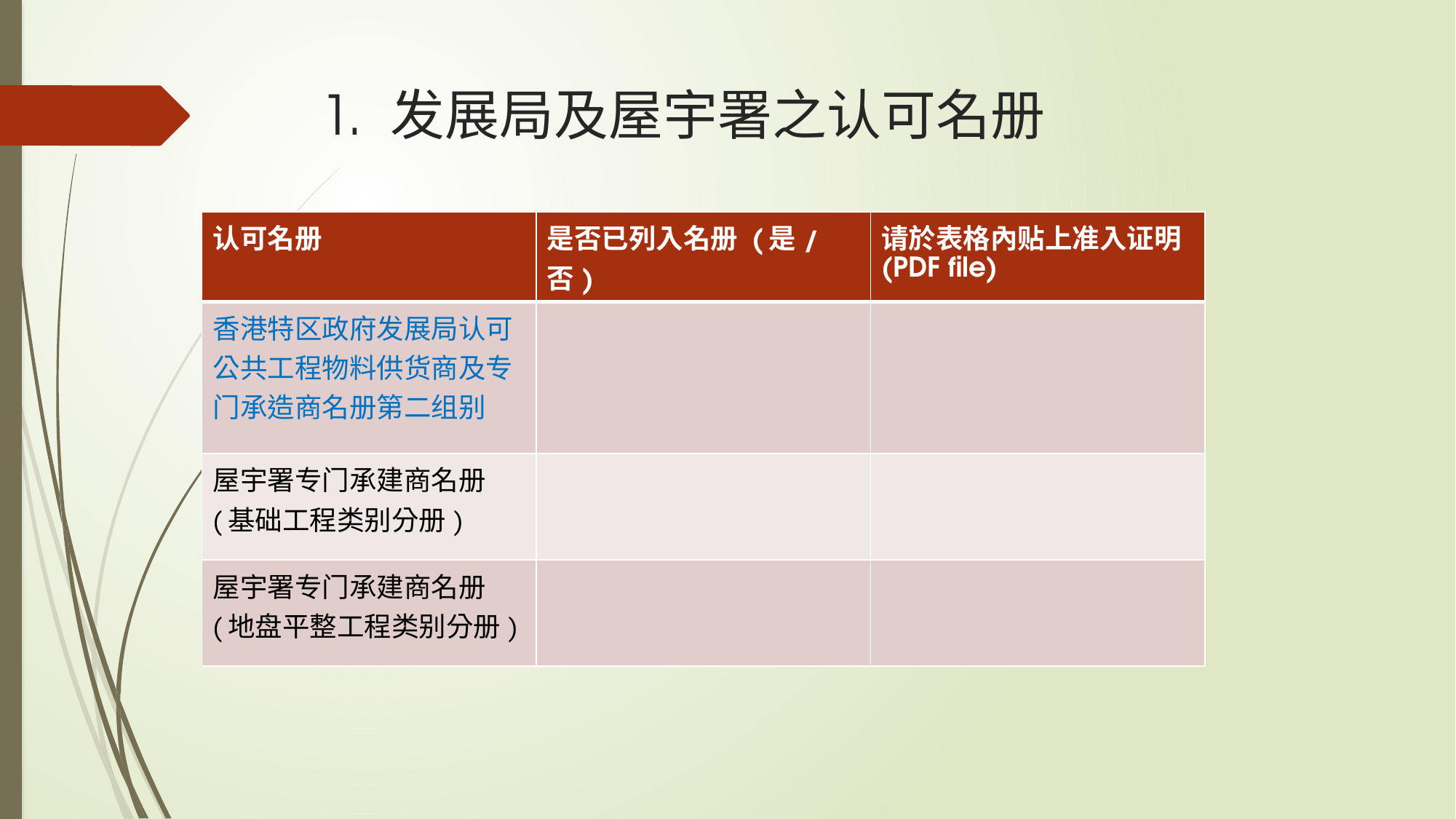

# 1. 发展局及屋宇署之认可名册
| 认可名册 | 是否已列入名册 (是/否) | 请於表格內贴上准入证明 (PDF file) |
| --- | --- | --- |
| 香港特区政府发展局认可公共工程物料供货商及专门承造商名册第二组别 |  |  |
| 屋宇署专门承建商名册(基础工程类别分册) |  |  |
| 屋宇署专门承建商名册(地盘平整工程类别分册) |  |  |